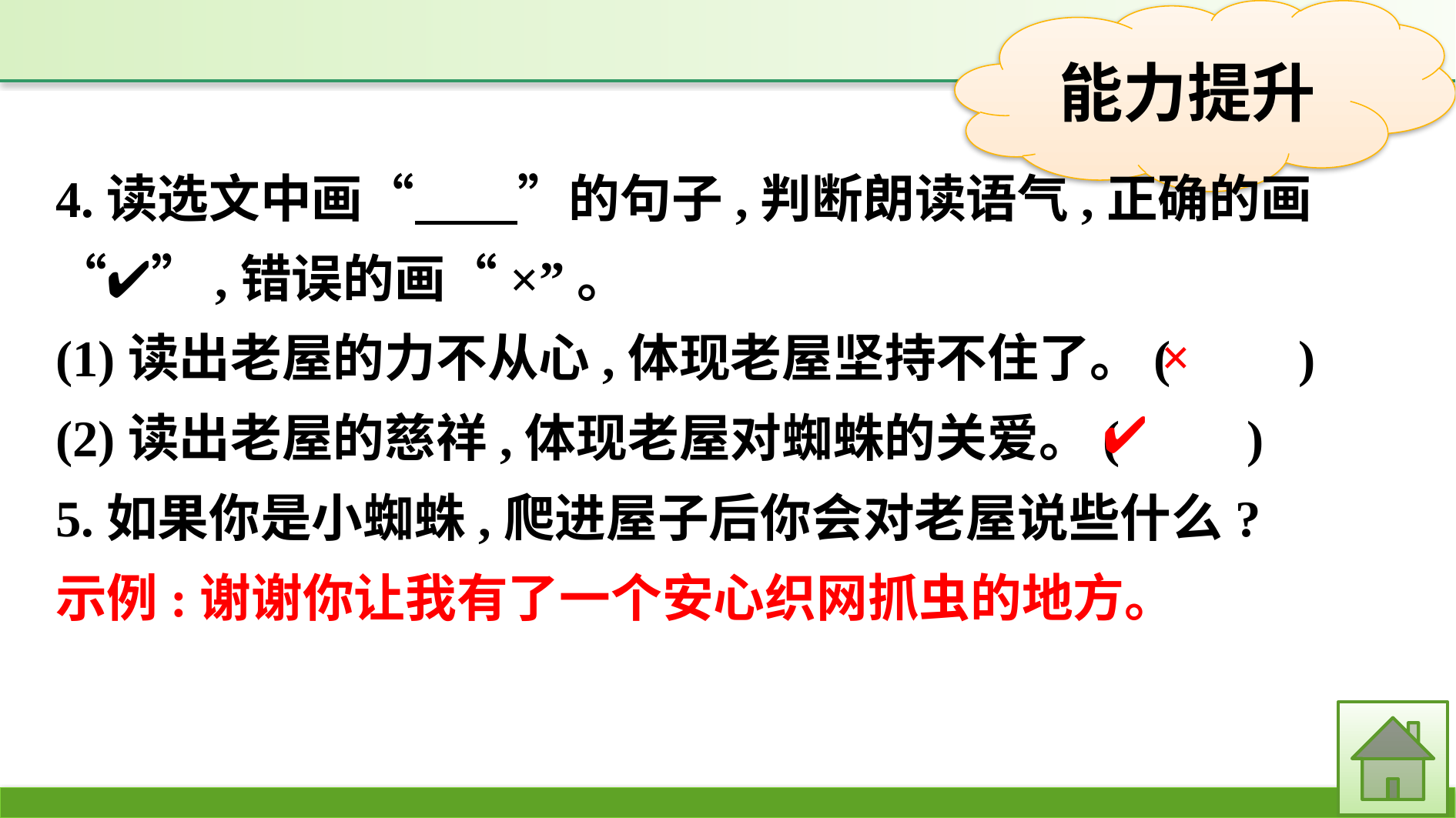

4.读选文中画“　　”的句子,判断朗读语气,正确的画“✔”,错误的画“×”。
(1)读出老屋的力不从心,体现老屋坚持不住了。(　　)
(2)读出老屋的慈祥,体现老屋对蜘蛛的关爱。(　　)
5.如果你是小蜘蛛,爬进屋子后你会对老屋说些什么?
示例:谢谢你让我有了一个安心织网抓虫的地方。
×
✔